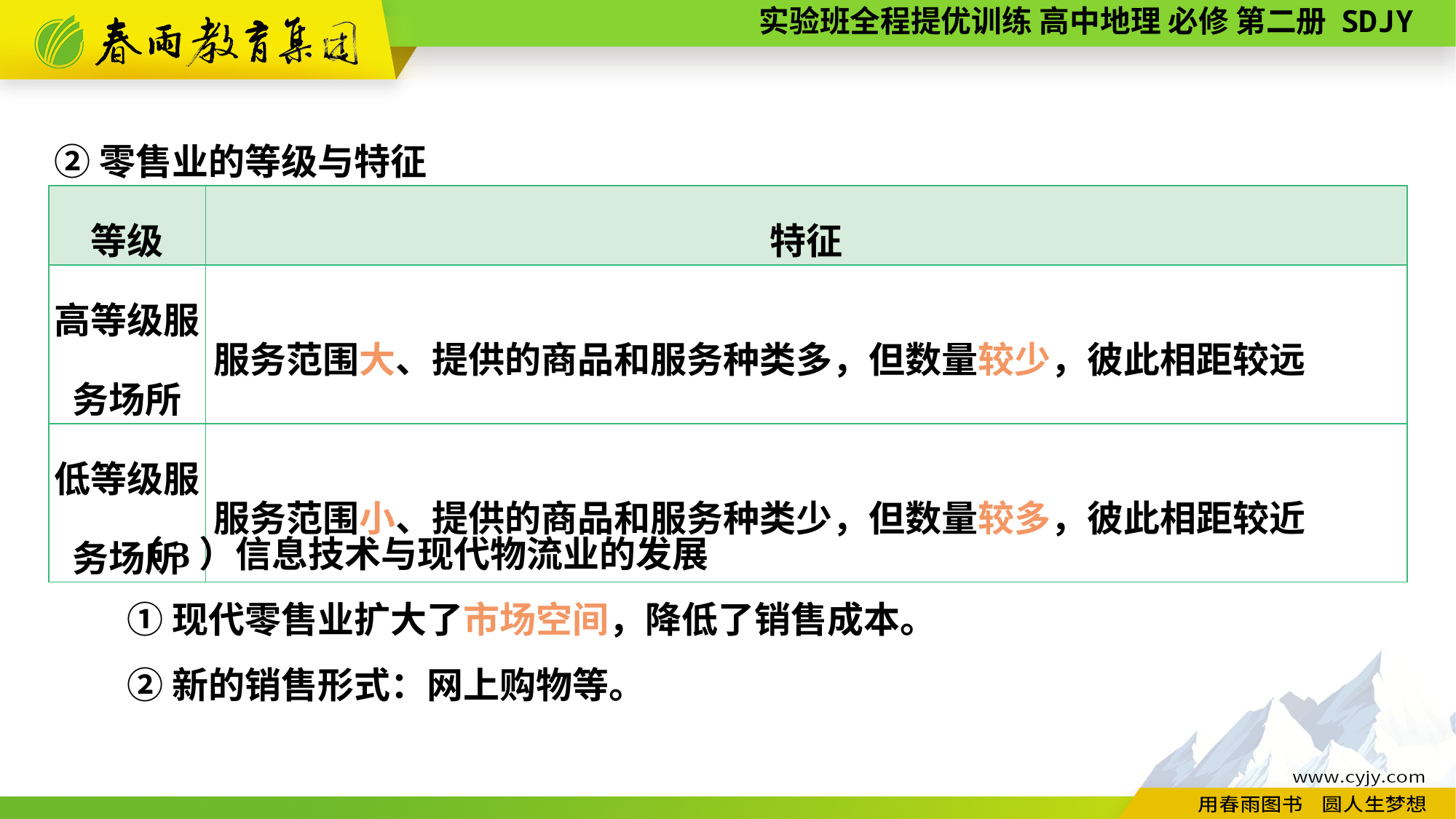

②零售业的等级与特征
| 等级 | 特征 |
| --- | --- |
| 高等级服 务场所 | 服务范围大、提供的商品和服务种类多，但数量较少，彼此相距较远 |
| 低等级服 务场所 | 服务范围小、提供的商品和服务种类少，但数量较多，彼此相距较近 |
　　（3）信息技术与现代物流业的发展
①现代零售业扩大了市场空间，降低了销售成本。
②新的销售形式：网上购物等。